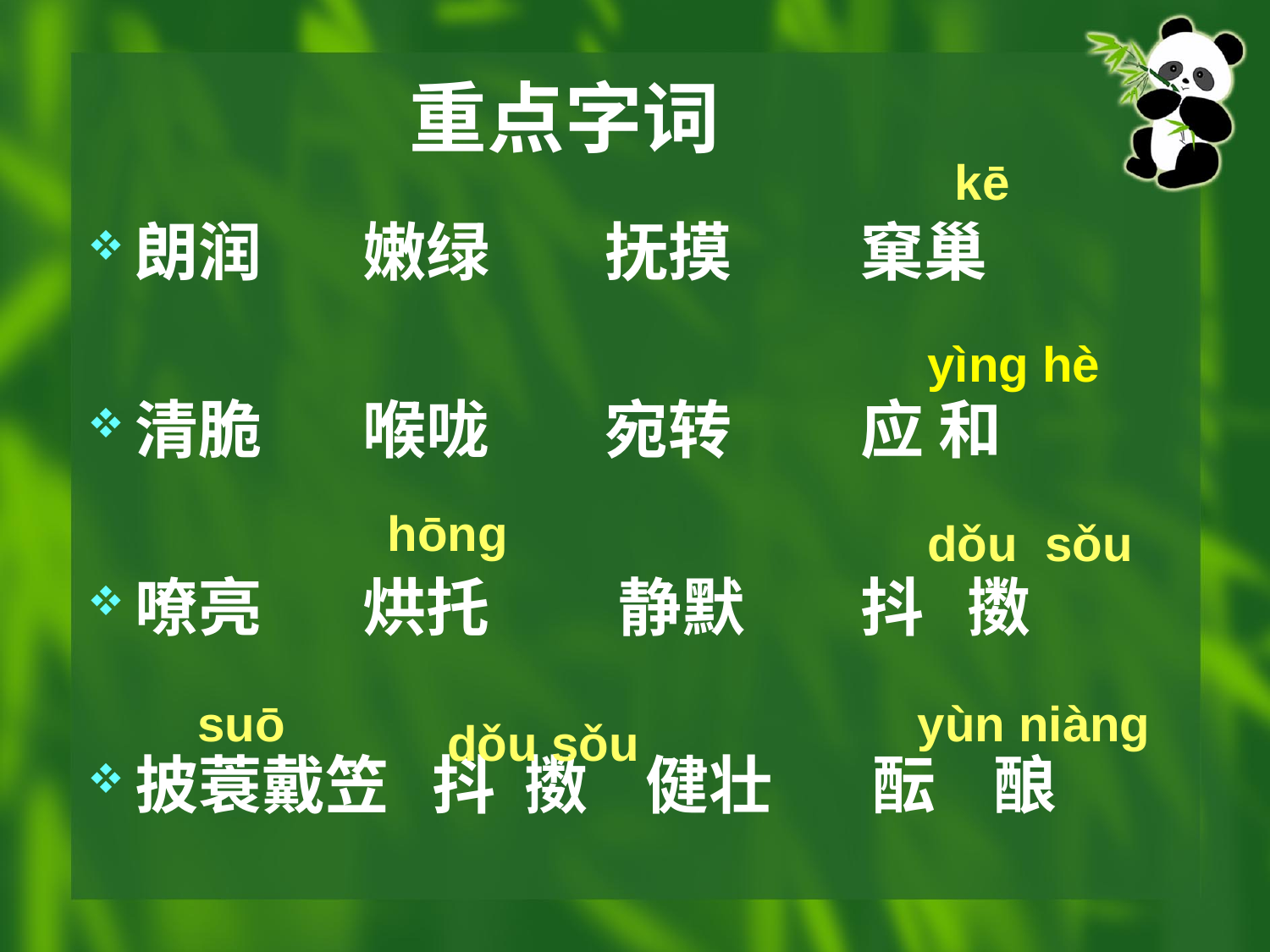

# 重点字词
kē
朗润       嫩绿        抚摸         窠巢

清脆       喉咙        宛转         应 和

嘹亮       烘托         静默        抖   擞

披蓑戴笠   抖  擞    健壮       酝    酿
yìng hè
hōng
dǒu  sǒu
suō
yùn niàng
dǒu sǒu